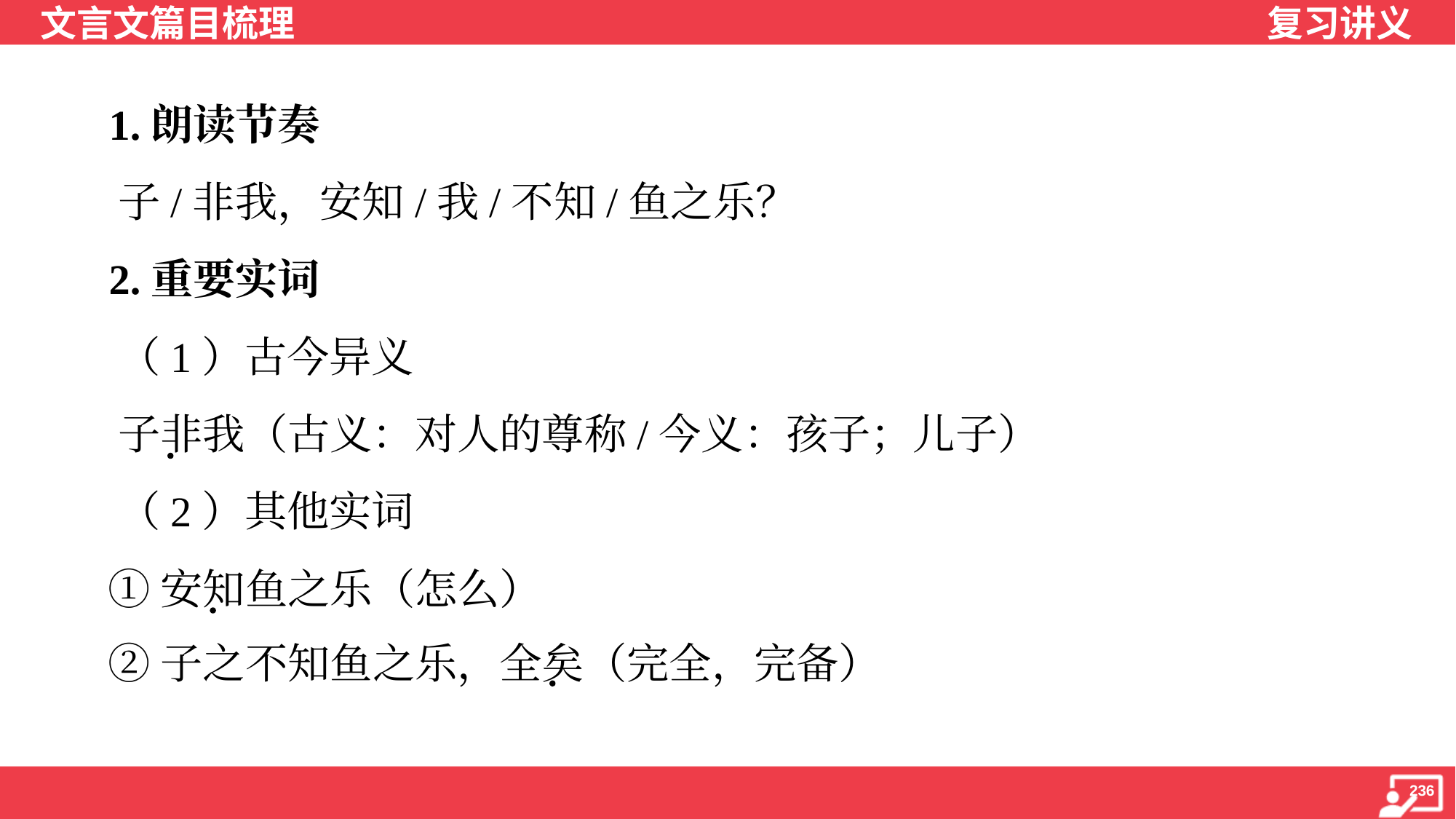

1.朗读节奏
    子/非我，安知/我/不知/鱼之乐？
    2.重要实词
    （1）古今异义
    子非我（古义：对人的尊称/今义：孩子；儿子）
    （2）其他实词
    ①安知鱼之乐（怎么）
    ②子之不知鱼之乐，全矣（完全，完备）